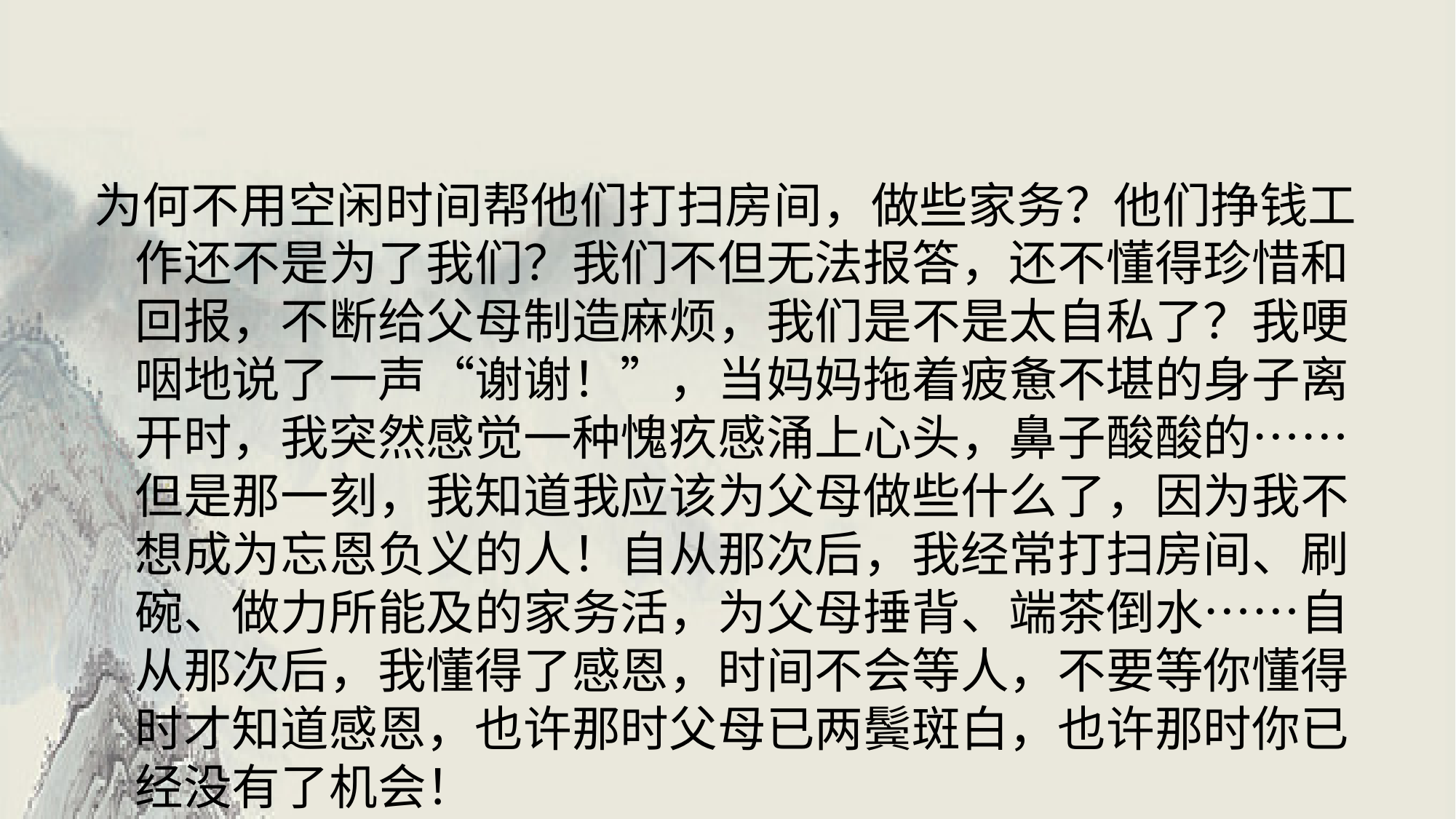

为何不用空闲时间帮他们打扫房间，做些家务？他们挣钱工作还不是为了我们？我们不但无法报答，还不懂得珍惜和回报，不断给父母制造麻烦，我们是不是太自私了？我哽咽地说了一声“谢谢！”，当妈妈拖着疲惫不堪的身子离开时，我突然感觉一种愧疚感涌上心头，鼻子酸酸的……但是那一刻，我知道我应该为父母做些什么了，因为我不想成为忘恩负义的人！自从那次后，我经常打扫房间、刷碗、做力所能及的家务活，为父母捶背、端茶倒水……自从那次后，我懂得了感恩，时间不会等人，不要等你懂得时才知道感恩，也许那时父母已两鬓斑白，也许那时你已经没有了机会！